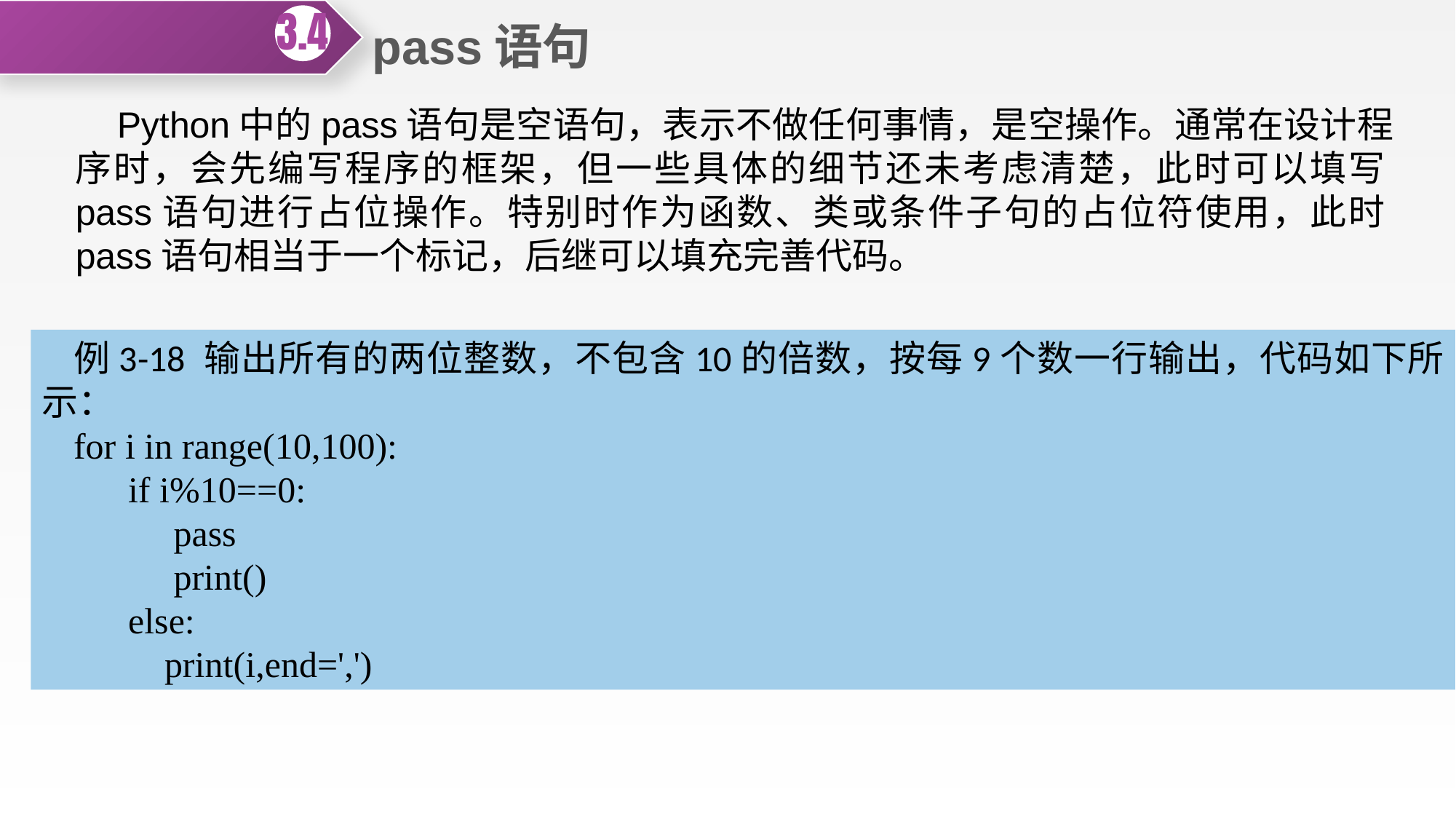

pass语句

3.4

    Python中的pass语句是空语句，表示不做任何事情，是空操作。通常在设计程序时，会先编写程序的框架，但一些具体的细节还未考虑清楚，此时可以填写pass语句进行占位操作。特别时作为函数、类或条件子句的占位符使用，此时pass语句相当于一个标记，后继可以填充完善代码。

例3-18 输出所有的两位整数，不包含10的倍数，按每9个数一行输出，代码如下所示：
for i in range(10,100):
      if i%10==0:
           pass
           print()
      else:
          print(i,end=',')